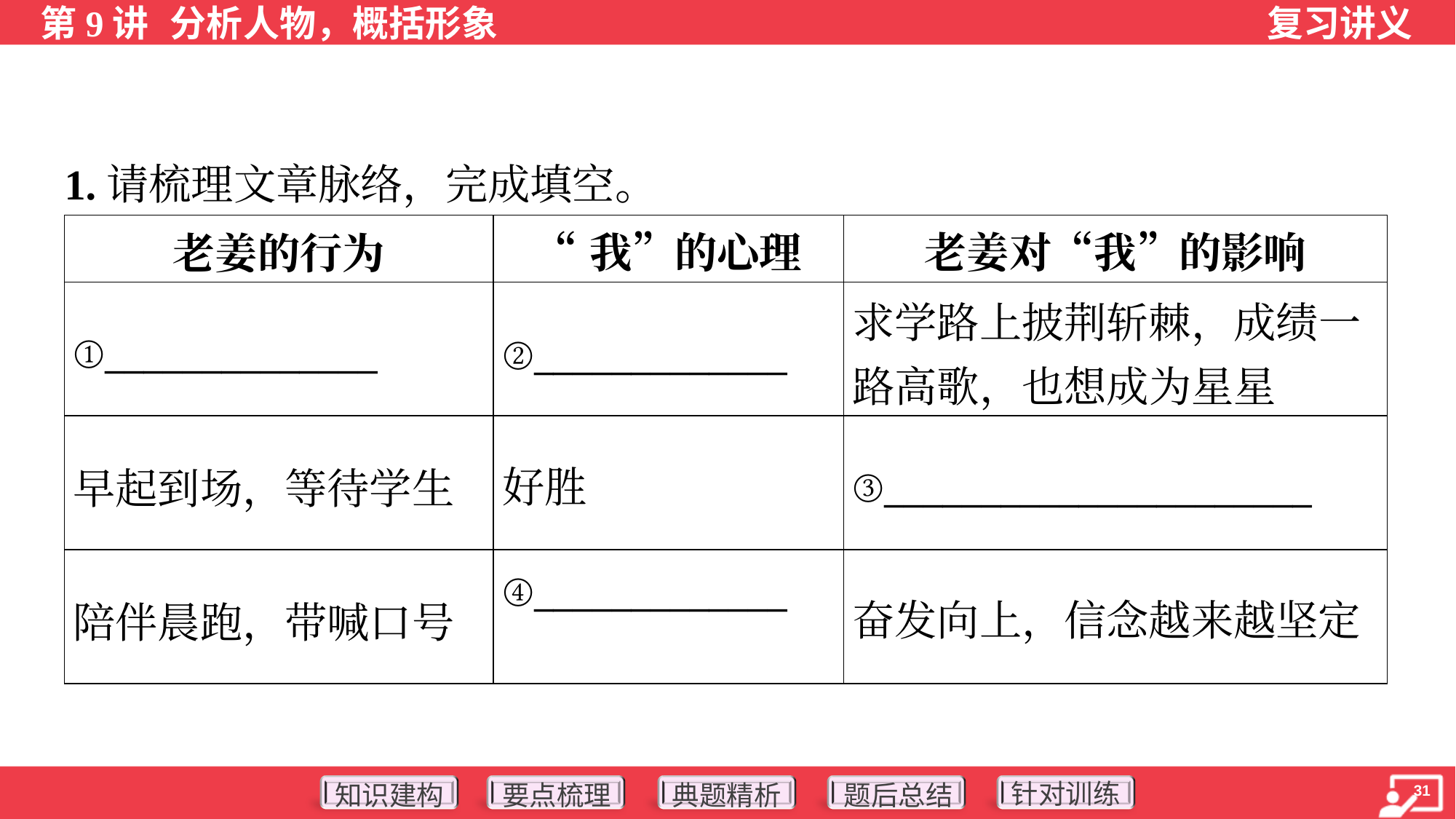

1.请梳理文章脉络，完成填空。
| 老姜的行为 | “我”的心理 | 老姜对“我”的影响 |
| --- | --- | --- |
| ①\_\_\_\_\_\_\_\_\_\_\_\_\_\_ | ②\_\_\_\_\_\_\_\_\_\_\_\_\_ | 求学路上披荆斩棘，成绩一 路高歌，也想成为星星 |
| 早起到场，等待学生 | 好胜 | ③\_\_\_\_\_\_\_\_\_\_\_\_\_\_\_\_\_\_\_\_\_\_ |
| 陪伴晨跑，带喊口号 | ④\_\_\_\_\_\_\_\_\_\_\_\_\_ | 奋发向上，信念越来越坚定 |